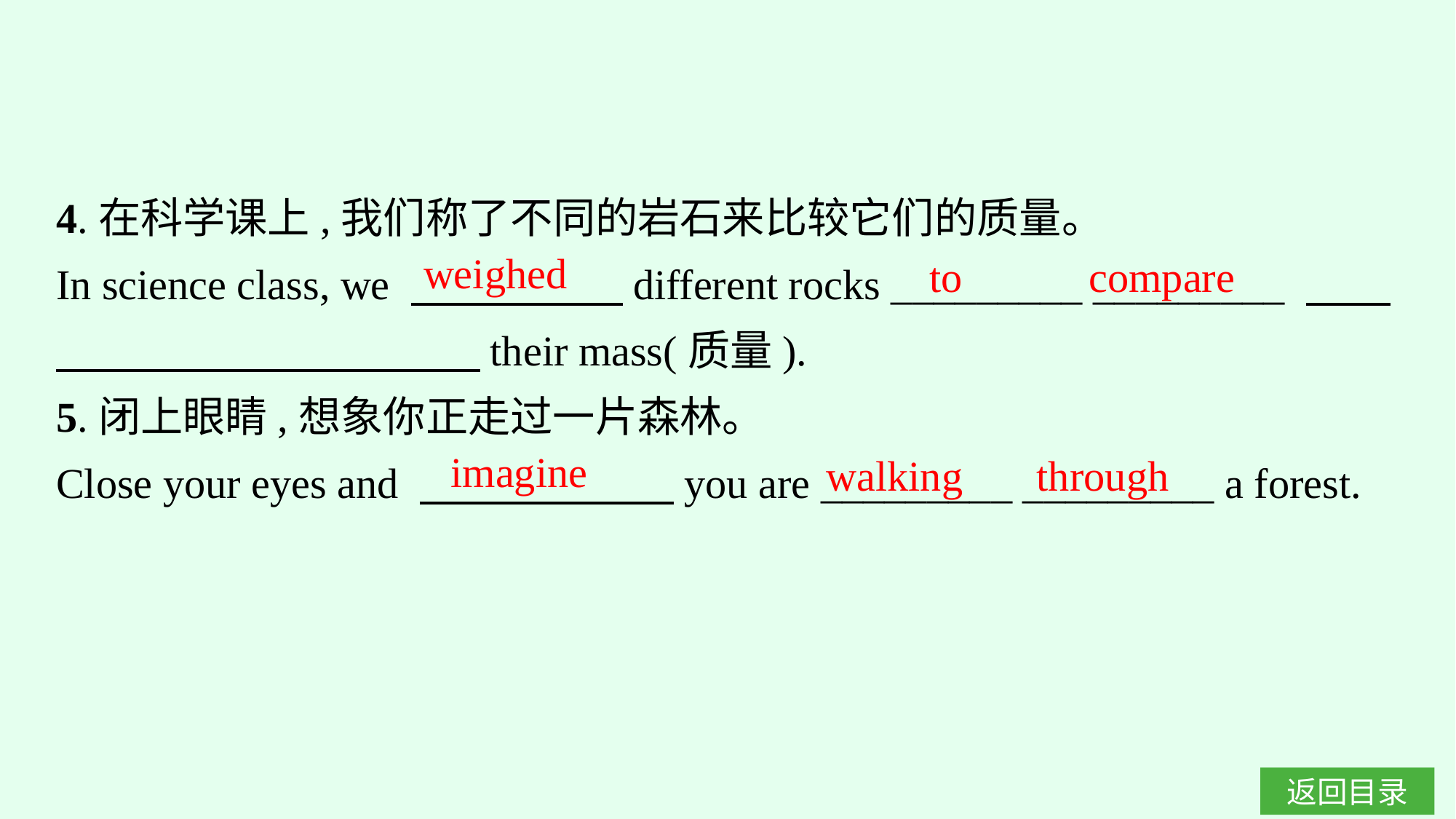

4.在科学课上,我们称了不同的岩石来比较它们的质量。
In science class, we 　　　　　different rocks _________ _________ 　　　　　　　　　　　　their mass(质量).
5.闭上眼睛,想象你正走过一片森林。
Close your eyes and 　　　　　　you are _________ _________ a forest.
weighed
to            compare
imagine
walking       through